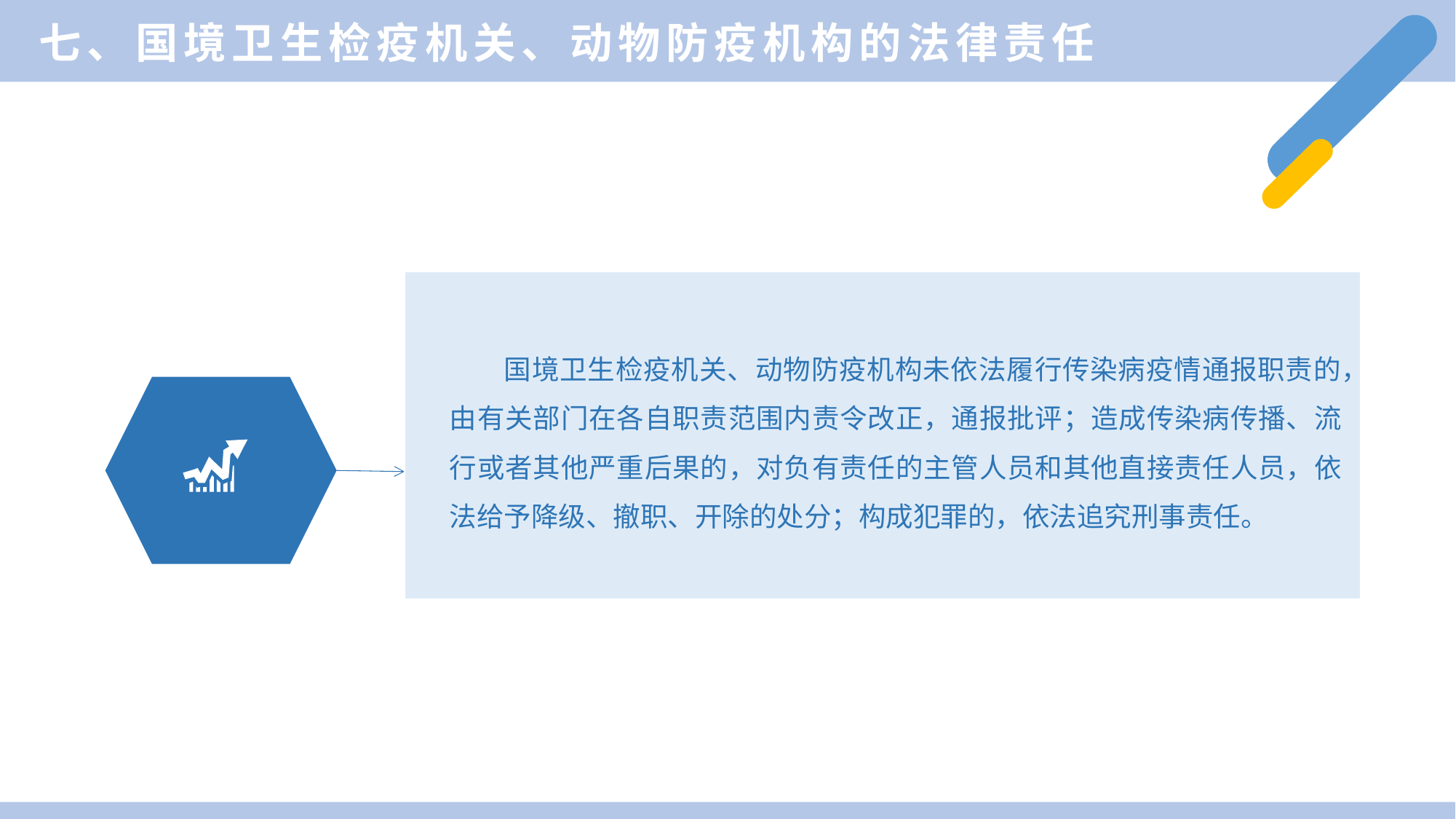

七、国境卫生检疫机关、动物防疫机构的法律责任

国境卫生检疫机关、动物防疫机构未依法履行传染病疫情通报职责的，由有关部门在各自职责范围内责令改正，通报批评；造成传染病传播、流行或者其他严重后果的，对负有责任的主管人员和其他直接责任人员，依法给予降级、撤职、开除的处分；构成犯罪的，依法追究刑事责任。